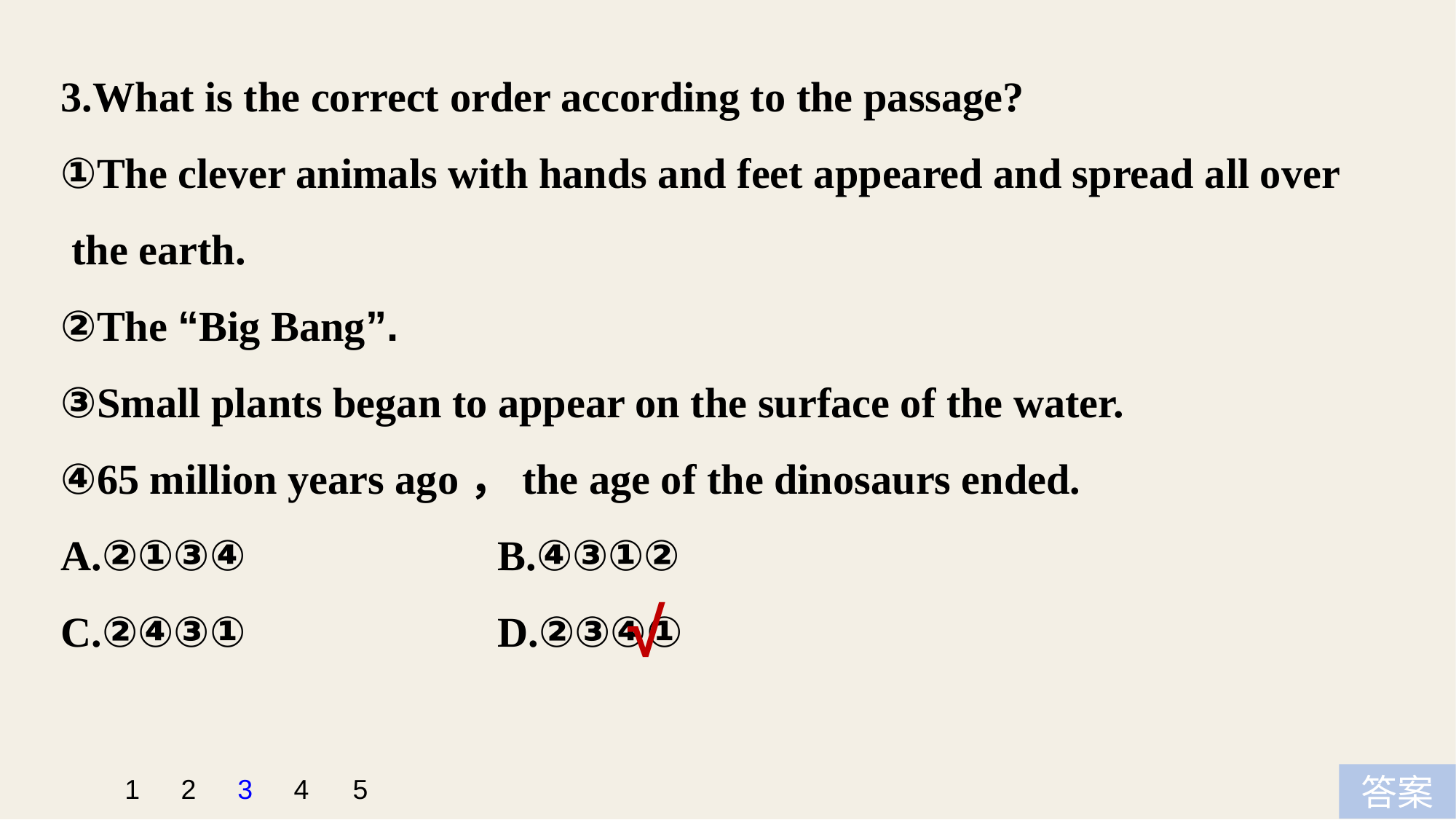

3.What is the correct order according to the passage?
①The clever animals with hands and feet appeared and spread all over
 the earth.
②The “Big Bang”.
③Small plants began to appear on the surface of the water.
④65 million years ago，the age of the dinosaurs ended.
A.②①③④  			B.④③①②
C.②④③①  			D.②③④①
√
5
1
2
3
4
答案